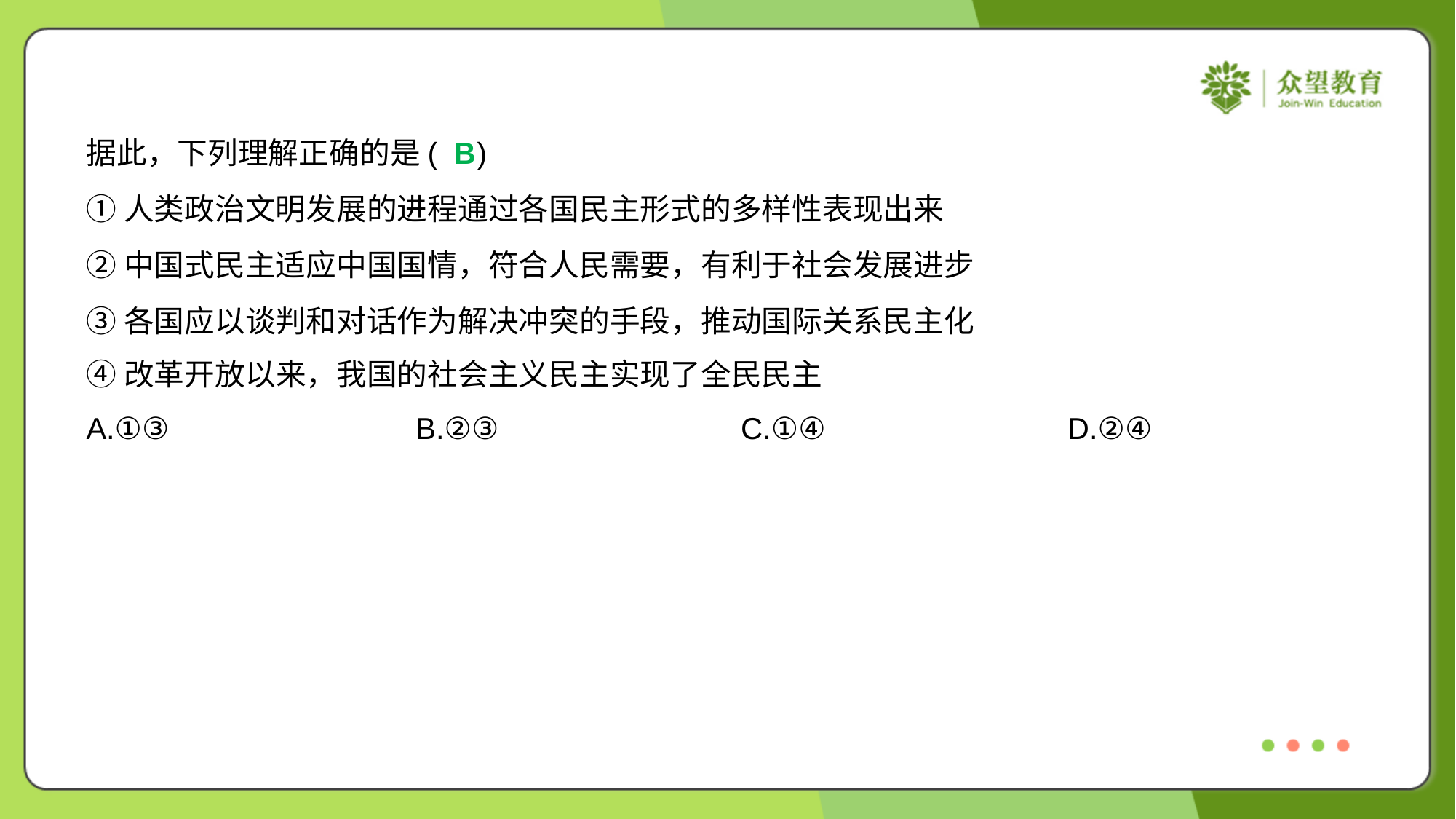

据此，下列理解正确的是(     )
B
①人类政治文明发展的进程通过各国民主形式的多样性表现出来
②中国式民主适应中国国情，符合人民需要，有利于社会发展进步
③各国应以谈判和对话作为解决冲突的手段，推动国际关系民主化
④改革开放以来，我国的社会主义民主实现了全民民主
A.①③	B.②③	C.①④	D.②④